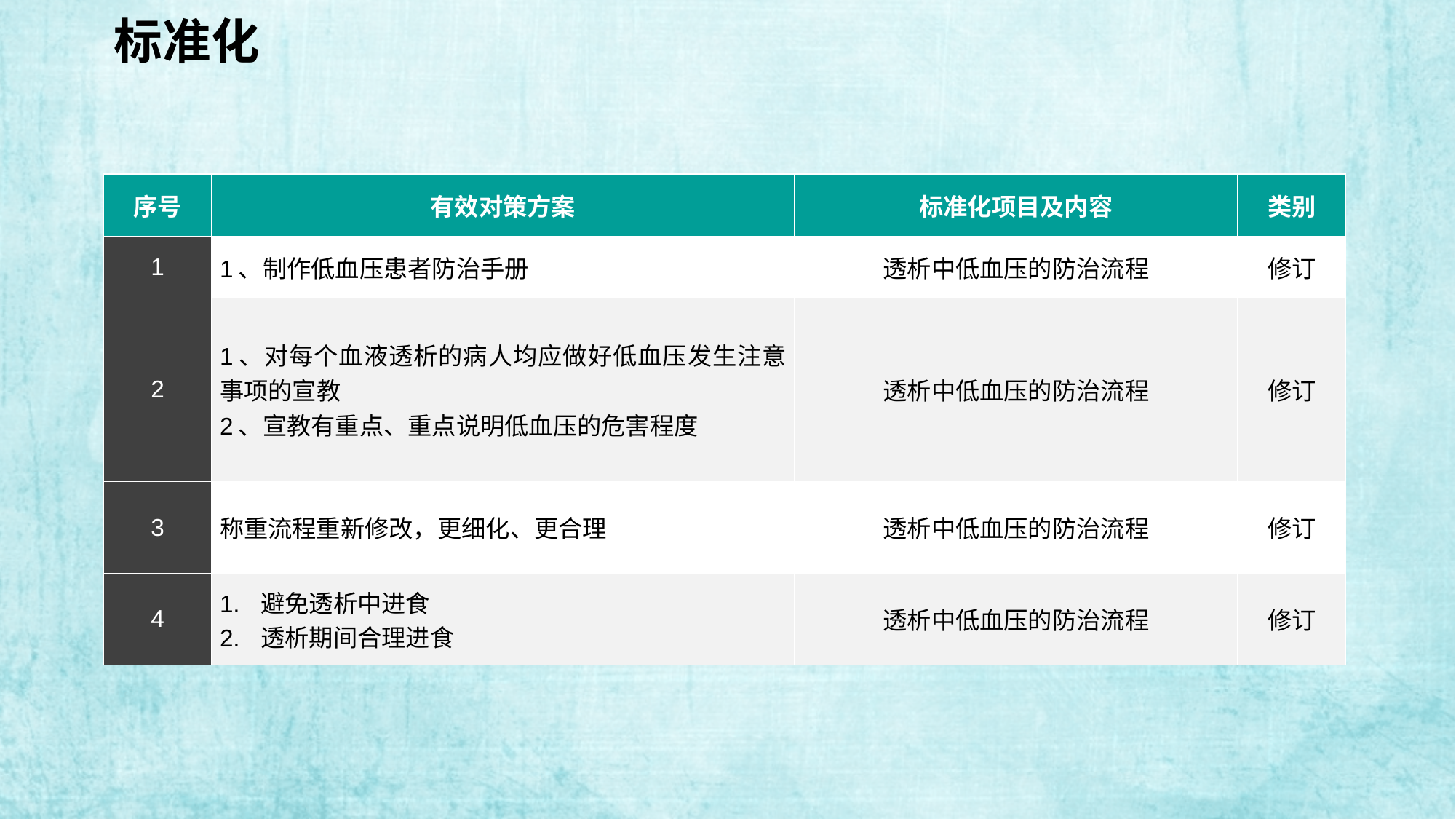

标准化
| 序号 | 有效对策方案 | 标准化项目及内容 | 类别 |
| --- | --- | --- | --- |
| 1 | 1、制作低血压患者防治手册 | 透析中低血压的防治流程 | 修订 |
| 2 | 1、对每个血液透析的病人均应做好低血压发生注意事项的宣教 2、宣教有重点、重点说明低血压的危害程度 | 透析中低血压的防治流程 | 修订 |
| 3 | 称重流程重新修改，更细化、更合理 | 透析中低血压的防治流程 | 修订 |
| 4 | 避免透析中进食 透析期间合理进食 | 透析中低血压的防治流程 | 修订 |